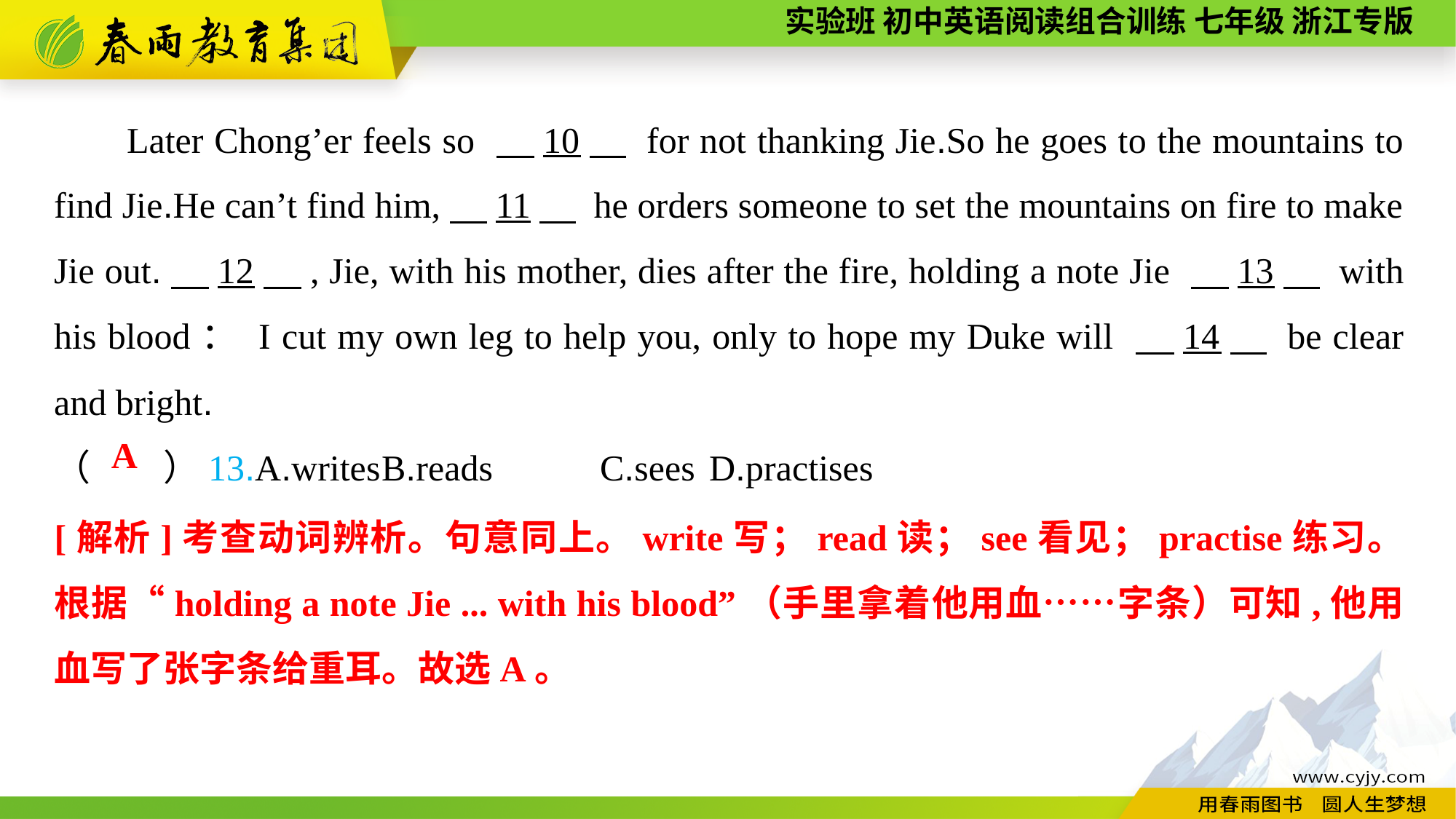

Later Chong’er feels so 　10　 for not thanking Jie.So he goes to the mountains to find Jie.He can’t find him,　11　 he orders someone to set the mountains on fire to make Jie out.　12　, Jie, with his mother, dies after the fire, holding a note Jie 　13　 with his blood： I cut my own leg to help you, only to hope my Duke will 　14　 be clear and bright.
（　　）13.A.writes	B.reads	C.sees	D.practises
A
[解析]考查动词辨析。句意同上。write写；read读；see看见；practise练习。根据“holding a note Jie ... with his blood”（手里拿着他用血……字条）可知,他用血写了张字条给重耳。故选A。